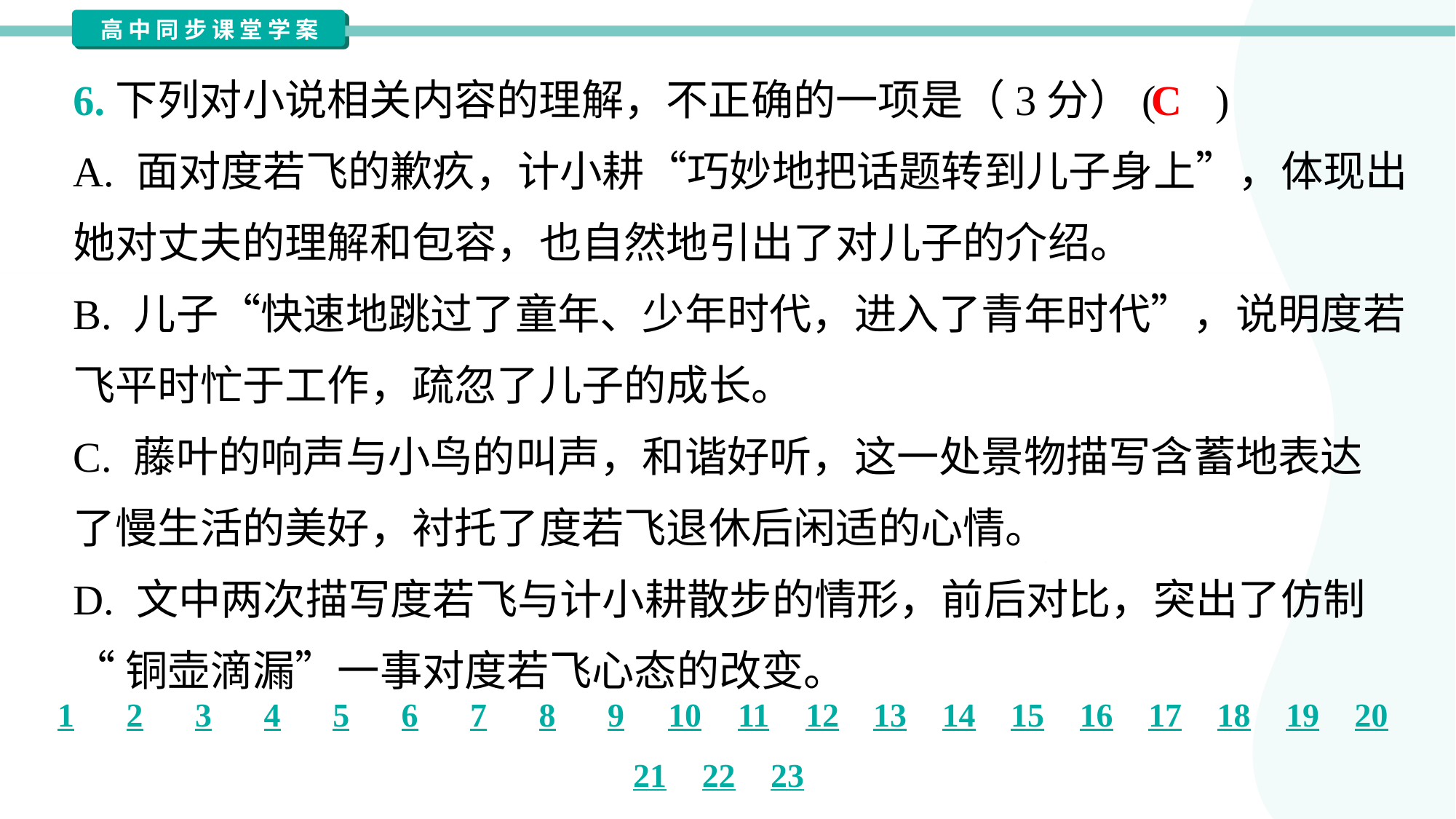

6.下列对小说相关内容的理解，不正确的一项是（3分）(     )
C
A. 面对度若飞的歉疚，计小耕“巧妙地把话题转到儿子身上”，体现出
她对丈夫的理解和包容，也自然地引出了对儿子的介绍。
B. 儿子“快速地跳过了童年、少年时代，进入了青年时代”，说明度若
飞平时忙于工作，疏忽了儿子的成长。
C. 藤叶的响声与小鸟的叫声，和谐好听，这一处景物描写含蓄地表达
了慢生活的美好，衬托了度若飞退休后闲适的心情。
D. 文中两次描写度若飞与计小耕散步的情形，前后对比，突出了仿制
“铜壶滴漏”一事对度若飞心态的改变。